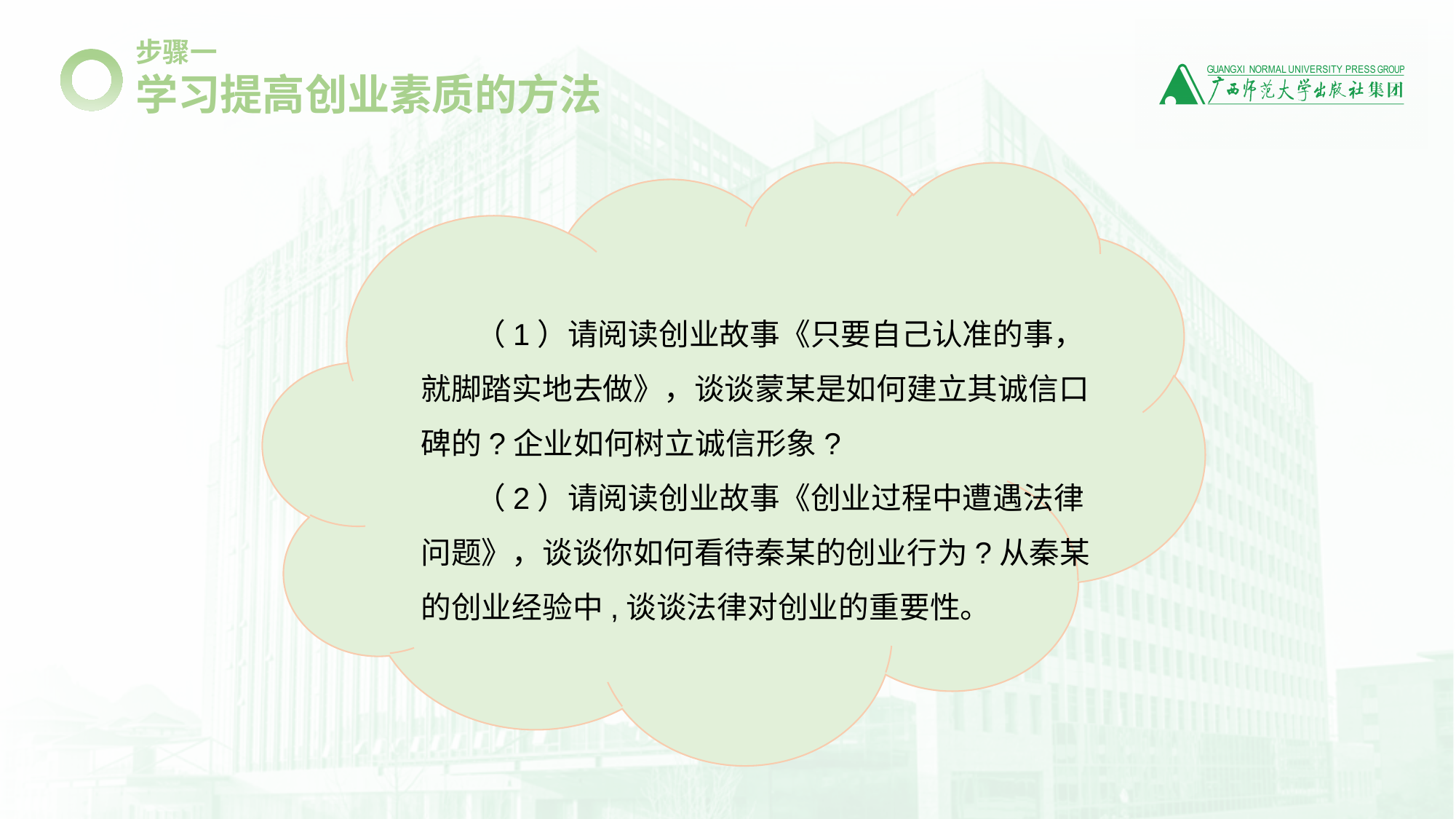

步骤一
学习提高创业素质的方法

（1）请阅读创业故事《只要自己认准的事，就脚踏实地去做》，谈谈蒙某是如何建立其诚信口碑的?企业如何树立诚信形象?
（2）请阅读创业故事《创业过程中遭遇法律问题》，谈谈你如何看待秦某的创业行为?从秦某的创业经验中,谈谈法律对创业的重要性。